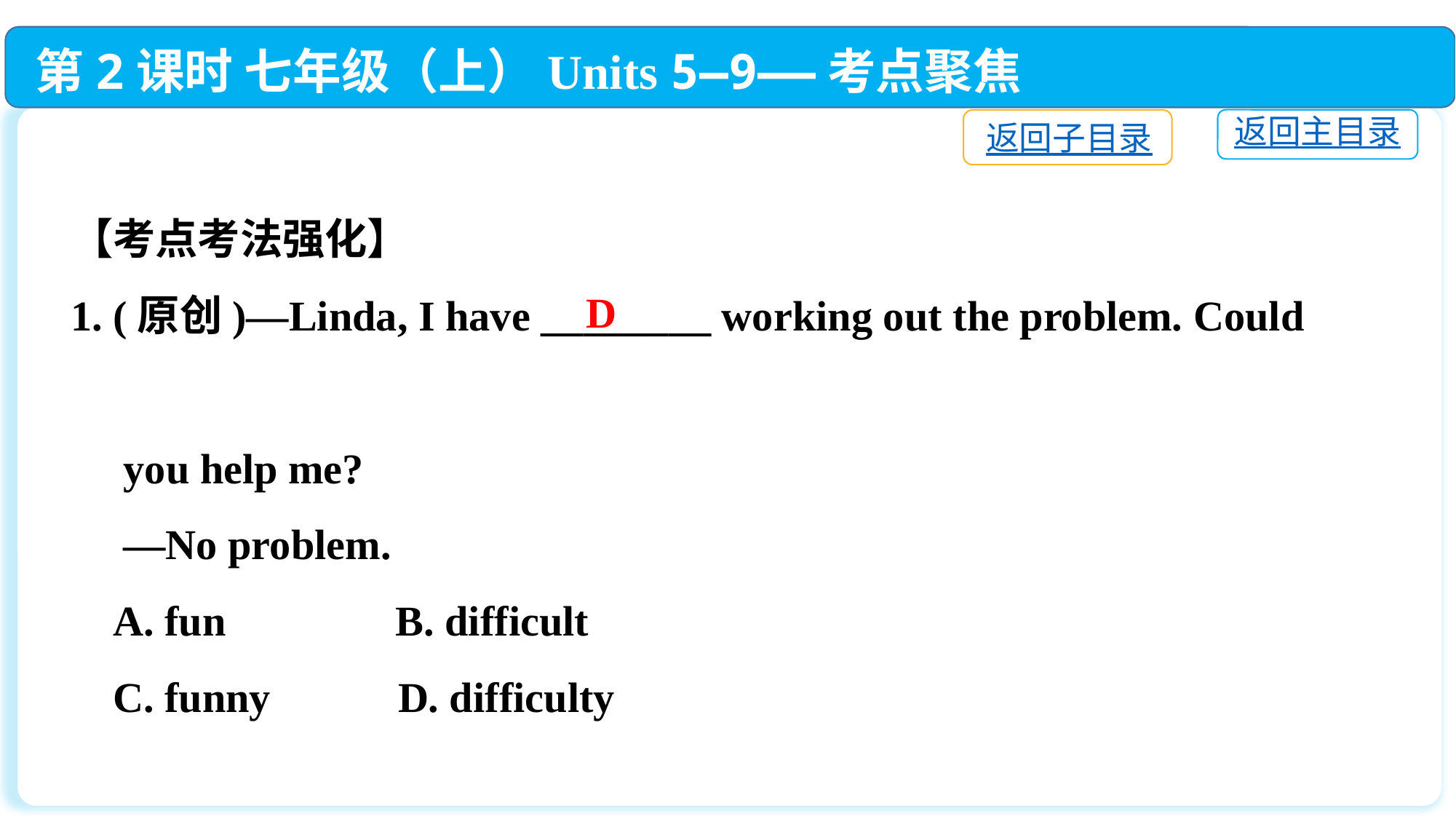

第2课时 七年级（上）Units 5—9——考点聚焦

返回主目录

返回子目录
【考点考法强化】
1. (原创)—Linda, I have ________ working out the problem. Could
     you help me?
     —No problem.
    A. fun　	          B. difficult
    C. funny　	D. difficulty

D